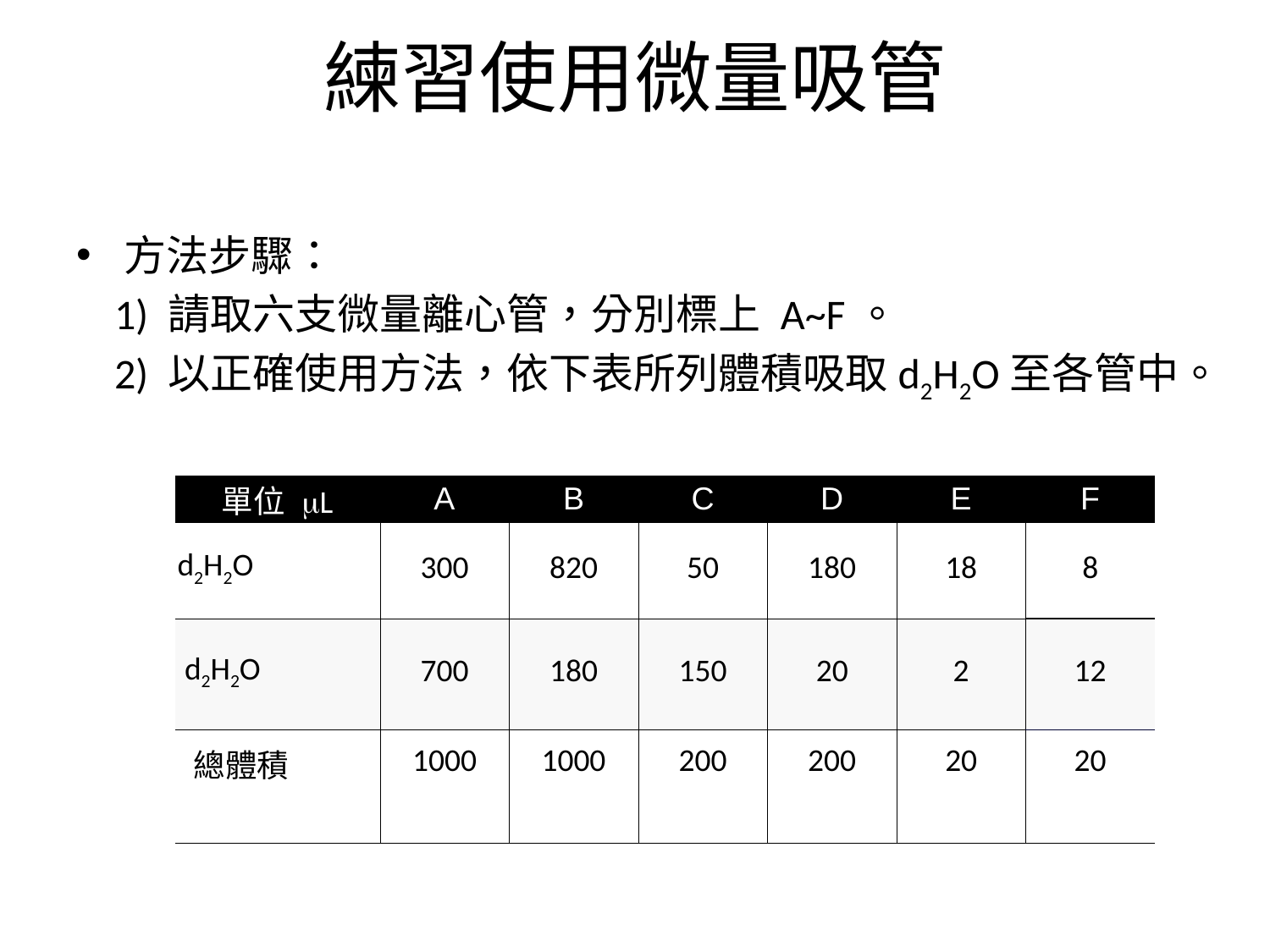

# 練習使用微量吸管
方法步驟：
    1) 請取六支微量離心管，分別標上 A~F。
    2) 以正確使用方法，依下表所列體積吸取d2H2O至各管中。

| 單位 μL | A | B | C | D | E | F |
| --- | --- | --- | --- | --- | --- | --- |
| d2H2O | 300 | 820 | 50 | 180 | 18 | 8 |
| d2H2O | 700 | 180 | 150 | 20 | 2 | 12 |
| 總體積 | 1000 | 1000 | 200 | 200 | 20 | 20 |